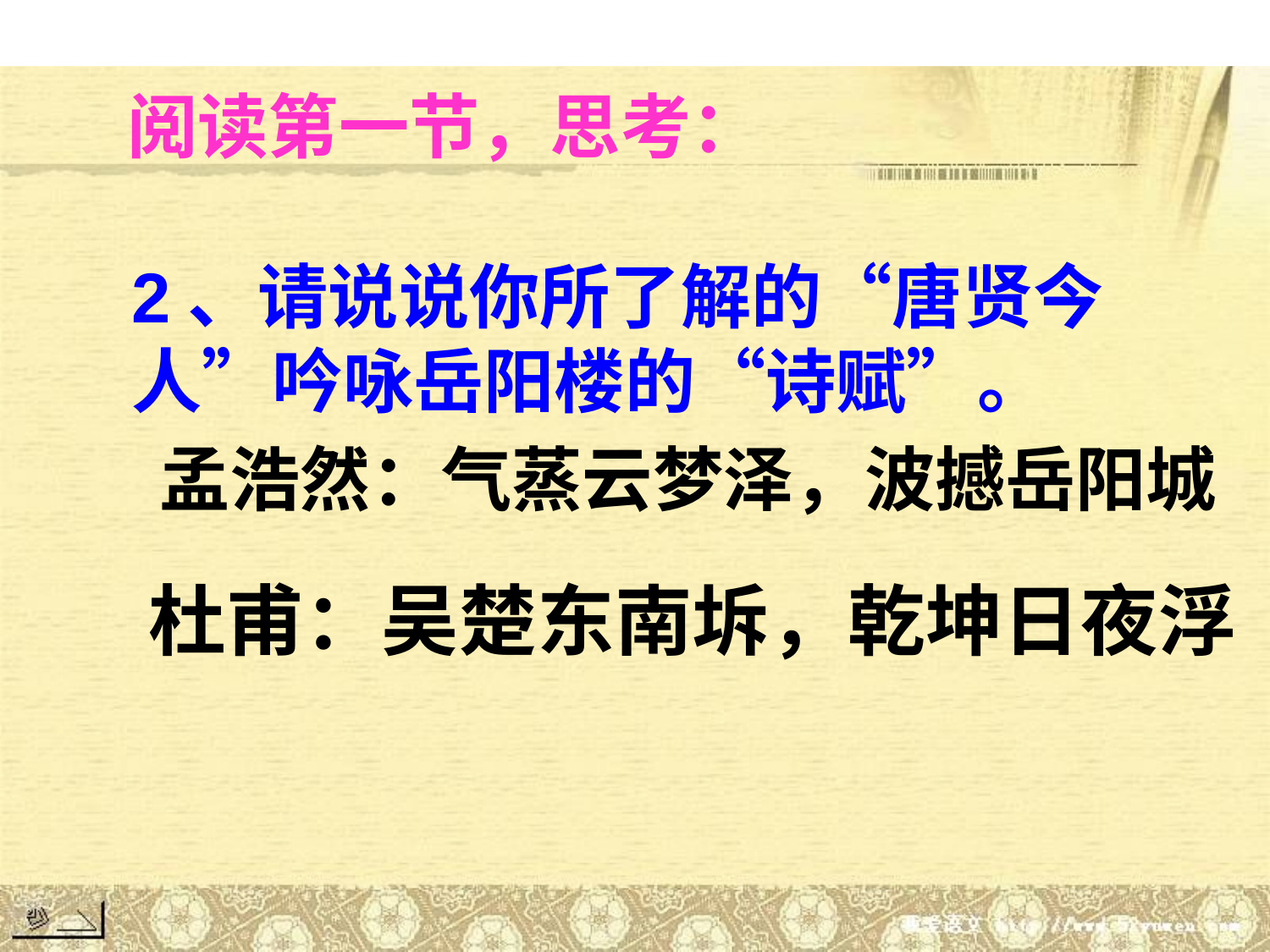

阅读第一节，思考：

2、请说说你所了解的“唐贤今
人”吟咏岳阳楼的“诗赋”。
孟浩然：气蒸云梦泽，波撼岳阳城
杜甫：吴楚东南坼，乾坤日夜浮